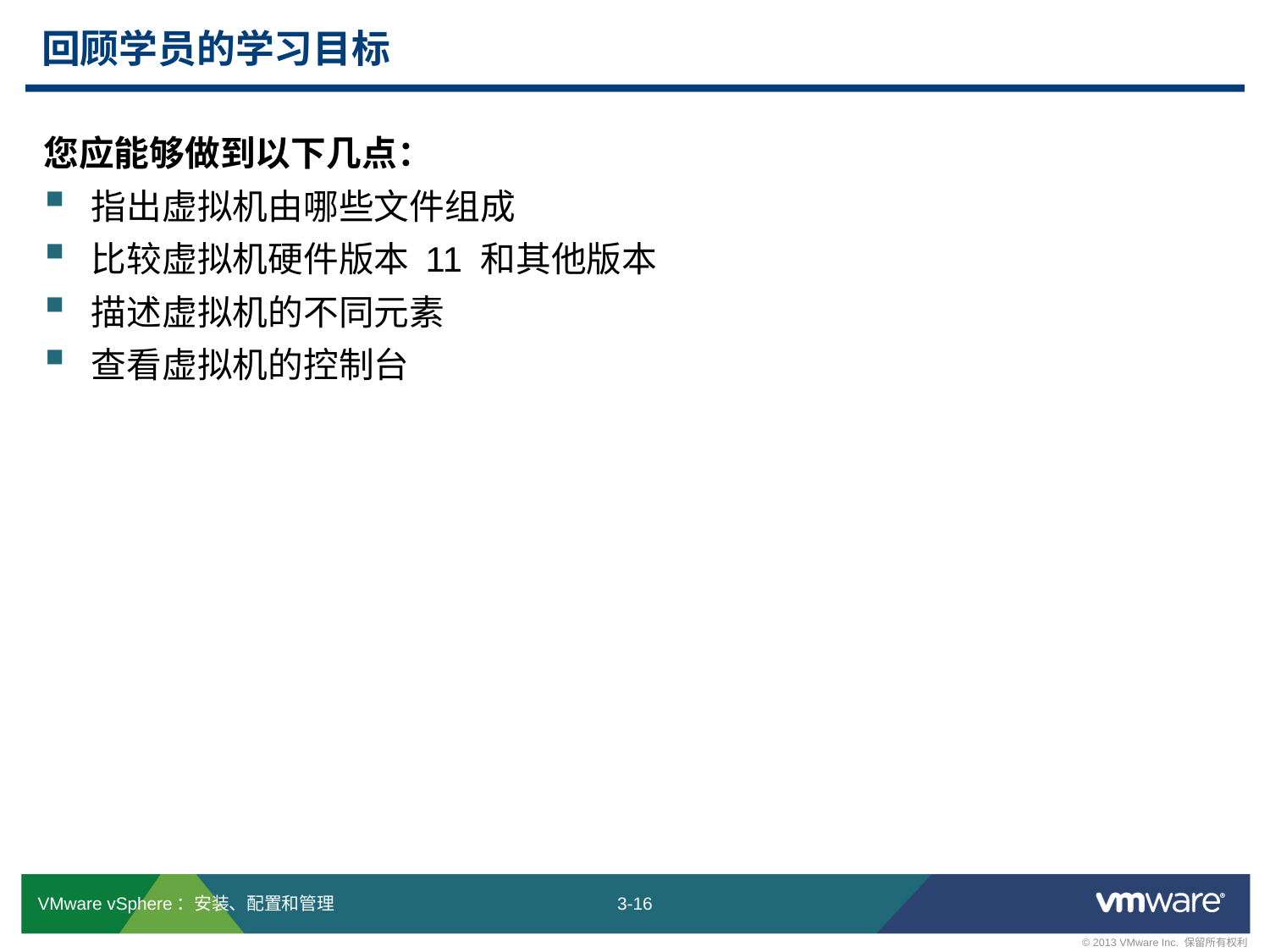

# 回顾学员的学习目标
您应能够做到以下几点：
指出虚拟机由哪些文件组成
比较虚拟机硬件版本 11 和其他版本
描述虚拟机的不同元素
查看虚拟机的控制台